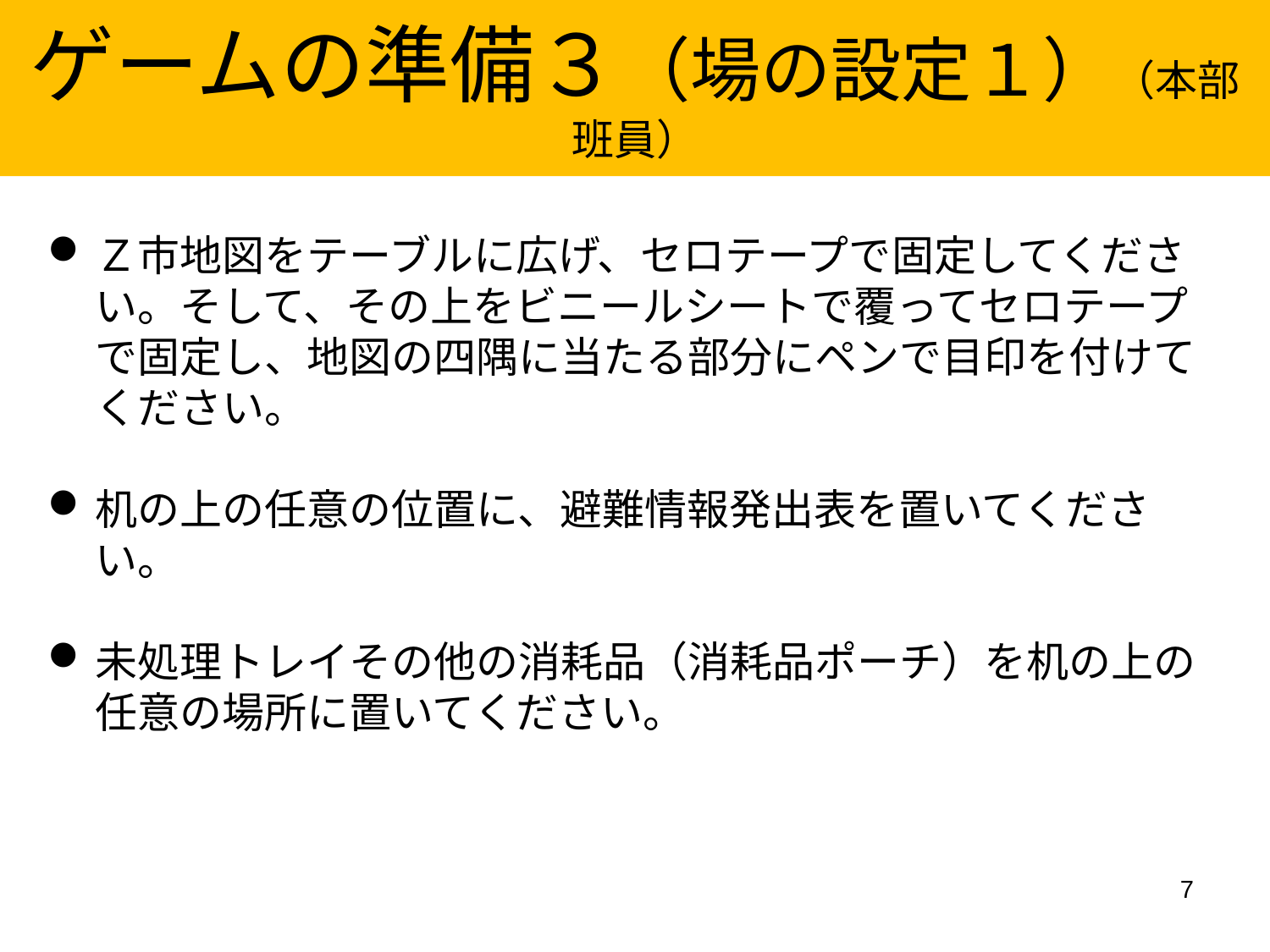

ゲームの準備３（場の設定１）（本部班員）
Ｚ市地図をテーブルに広げ、セロテープで固定してください。そして、その上をビニールシートで覆ってセロテープで固定し、地図の四隅に当たる部分にペンで目印を付けてください。

机の上の任意の位置に、避難情報発出表を置いてください。

未処理トレイその他の消耗品（消耗品ポーチ）を机の上の任意の場所に置いてください。

7